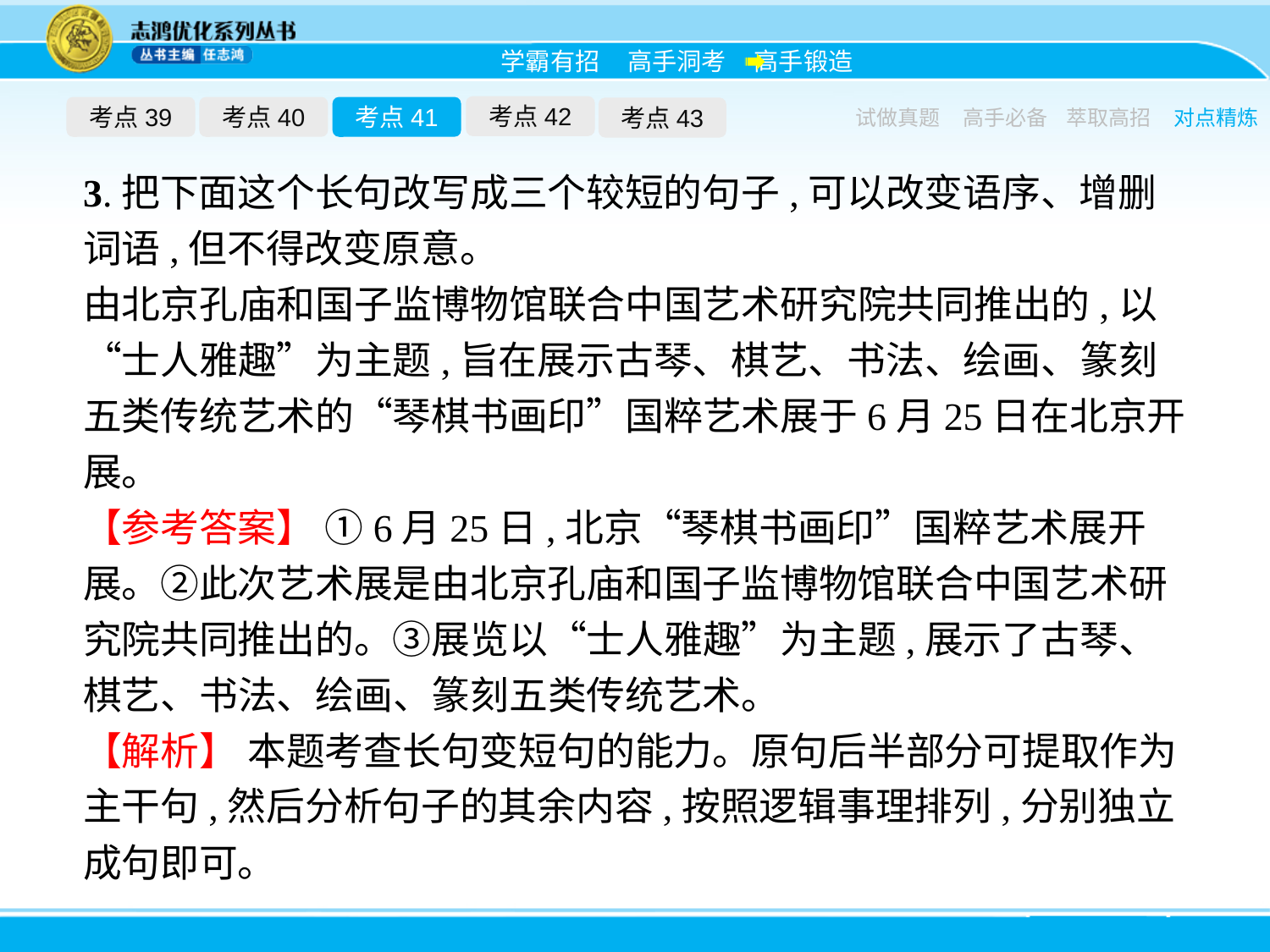

考点42
考点39
考点40
考点41
考点43
试做真题
高手必备
萃取高招
对点精炼
3.把下面这个长句改写成三个较短的句子,可以改变语序、增删词语,但不得改变原意。
由北京孔庙和国子监博物馆联合中国艺术研究院共同推出的,以“士人雅趣”为主题,旨在展示古琴、棋艺、书法、绘画、篆刻五类传统艺术的“琴棋书画印”国粹艺术展于6月25日在北京开展。
【参考答案】 ①6月25日,北京“琴棋书画印”国粹艺术展开展。②此次艺术展是由北京孔庙和国子监博物馆联合中国艺术研究院共同推出的。③展览以“士人雅趣”为主题,展示了古琴、棋艺、书法、绘画、篆刻五类传统艺术。
【解析】 本题考查长句变短句的能力。原句后半部分可提取作为主干句,然后分析句子的其余内容,按照逻辑事理排列,分别独立成句即可。